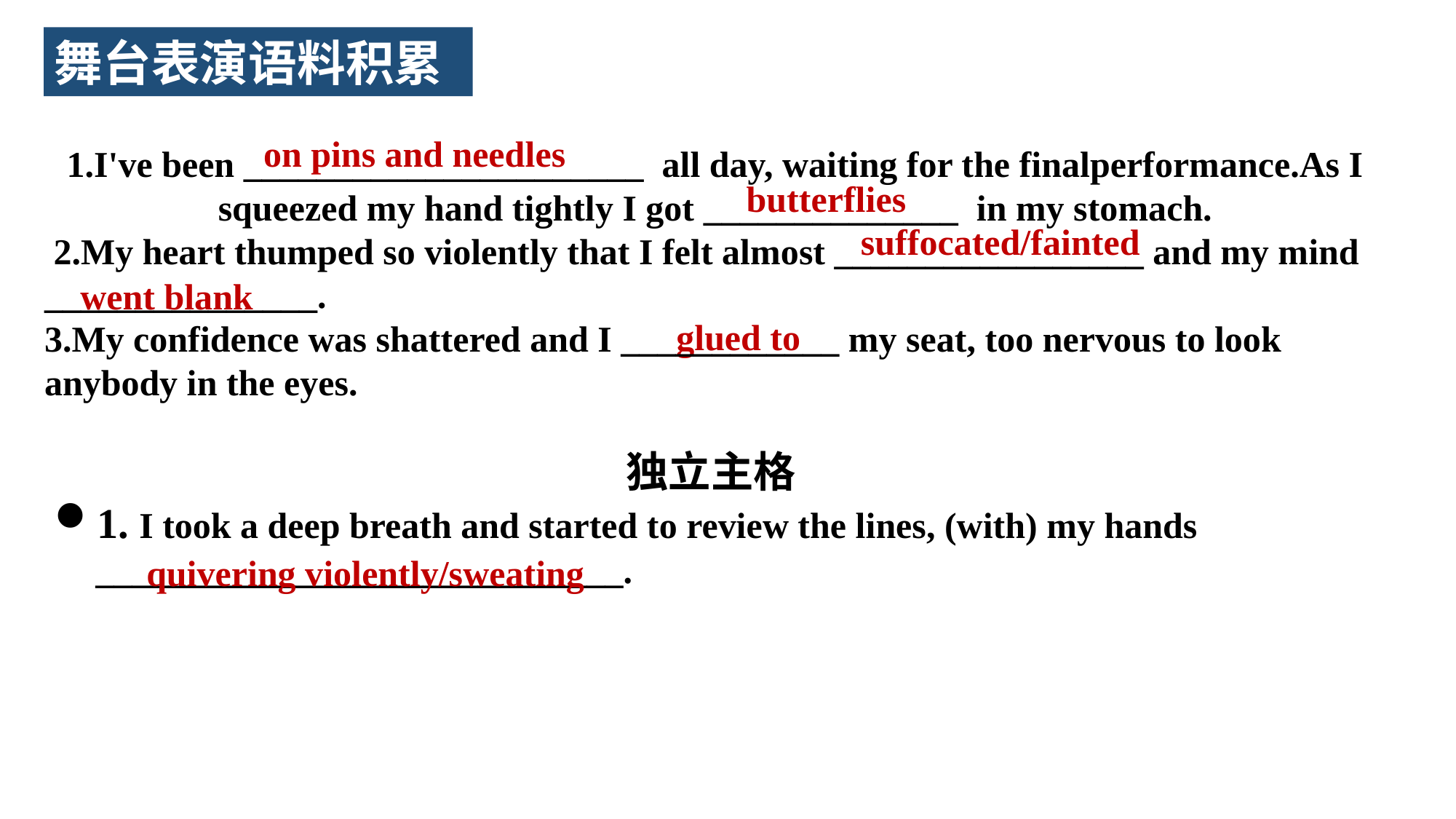

舞台表演语料积累
on pins and needles
1.I've been ______________________  all day, waiting for the finalperformance.As I squeezed my hand tightly I got ______________  in my stomach.
 2.My heart thumped so violently that I felt almost _________________ and my mind _______________.
3.My confidence was shattered and I ____________ my seat, too nervous to look anybody in the eyes.
butterflies
suffocated/fainted
went blank
glued to
独立主格
1. I took a deep breath and started to review the lines, (with) my hands _____________________________.

quivering violently/sweating